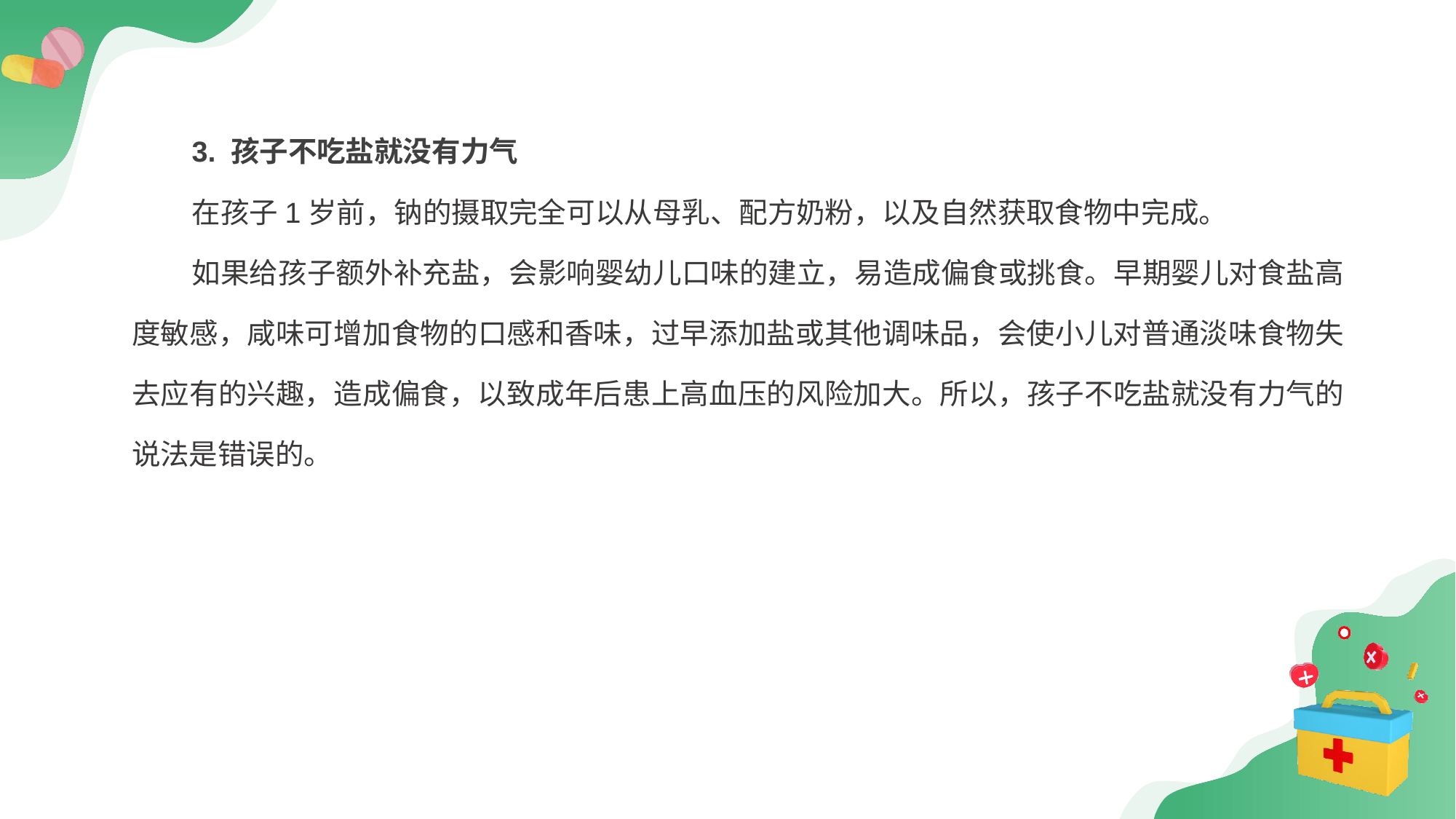

3. 孩子不吃盐就没有力气
在孩子1岁前，钠的摄取完全可以从母乳、配方奶粉，以及自然获取食物中完成。
如果给孩子额外补充盐，会影响婴幼儿口味的建立，易造成偏食或挑食。早期婴儿对食盐高度敏感，咸味可增加食物的口感和香味，过早添加盐或其他调味品，会使小儿对普通淡味食物失去应有的兴趣，造成偏食，以致成年后患上高血压的风险加大。所以，孩子不吃盐就没有力气的说法是错误的。